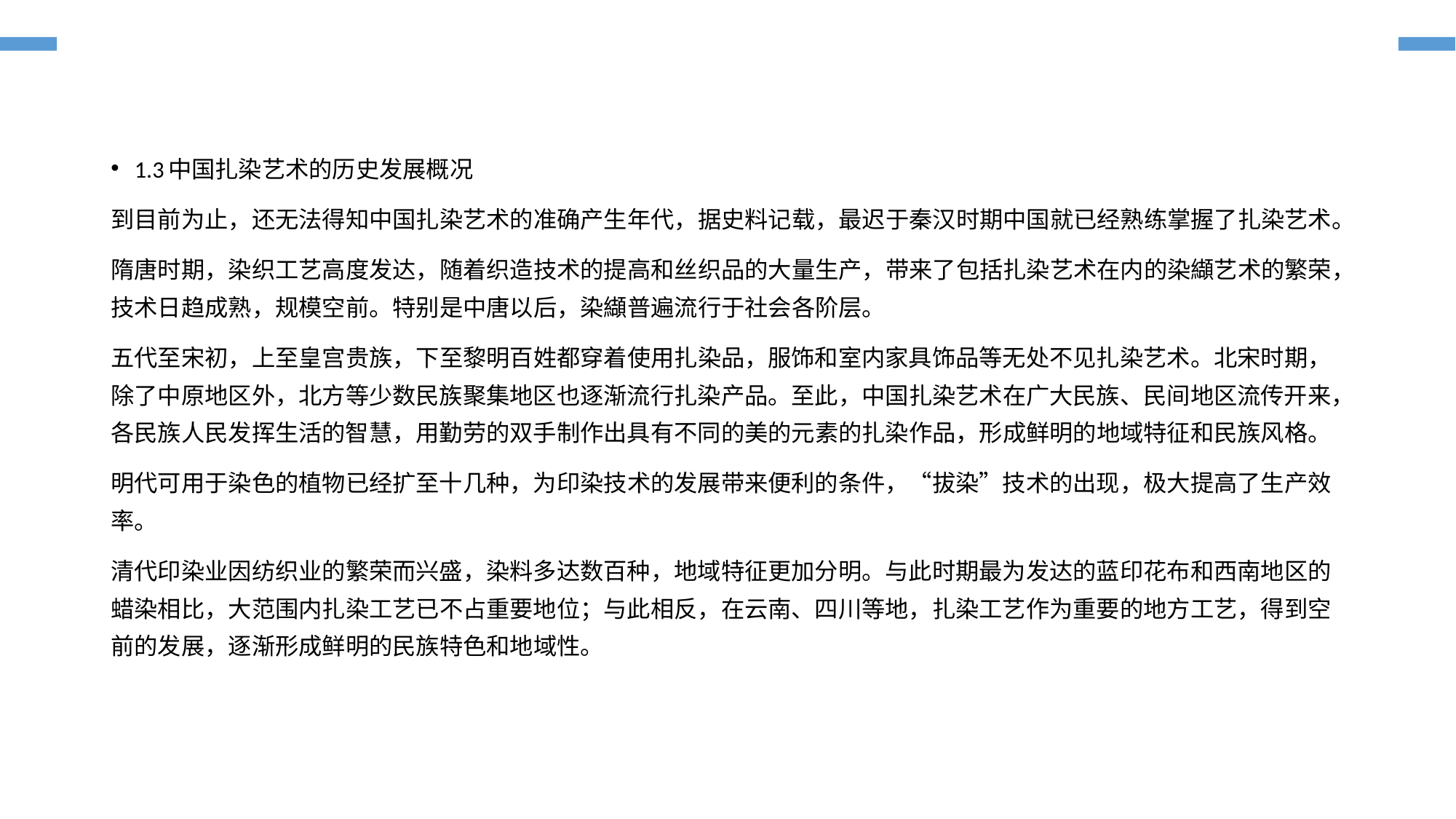

1.3中国扎染艺术的历史发展概况
到目前为止，还无法得知中国扎染艺术的准确产生年代，据史料记载，最迟于秦汉时期中国就已经熟练掌握了扎染艺术。
隋唐时期，染织工艺高度发达，随着织造技术的提高和丝织品的大量生产，带来了包括扎染艺术在内的染纈艺术的繁荣，技术日趋成熟，规模空前。特别是中唐以后，染纈普遍流行于社会各阶层。
五代至宋初，上至皇宫贵族，下至黎明百姓都穿着使用扎染品，服饰和室内家具饰品等无处不见扎染艺术。北宋时期，除了中原地区外，北方等少数民族聚集地区也逐渐流行扎染产品。至此，中国扎染艺术在广大民族、民间地区流传开来，各民族人民发挥生活的智慧，用勤劳的双手制作出具有不同的美的元素的扎染作品，形成鲜明的地域特征和民族风格。
明代可用于染色的植物已经扩至十几种，为印染技术的发展带来便利的条件，“拔染”技术的出现，极大提高了生产效率。
清代印染业因纺织业的繁荣而兴盛，染料多达数百种，地域特征更加分明。与此时期最为发达的蓝印花布和西南地区的蜡染相比，大范围内扎染工艺已不占重要地位；与此相反，在云南、四川等地，扎染工艺作为重要的地方工艺，得到空前的发展，逐渐形成鲜明的民族特色和地域性。